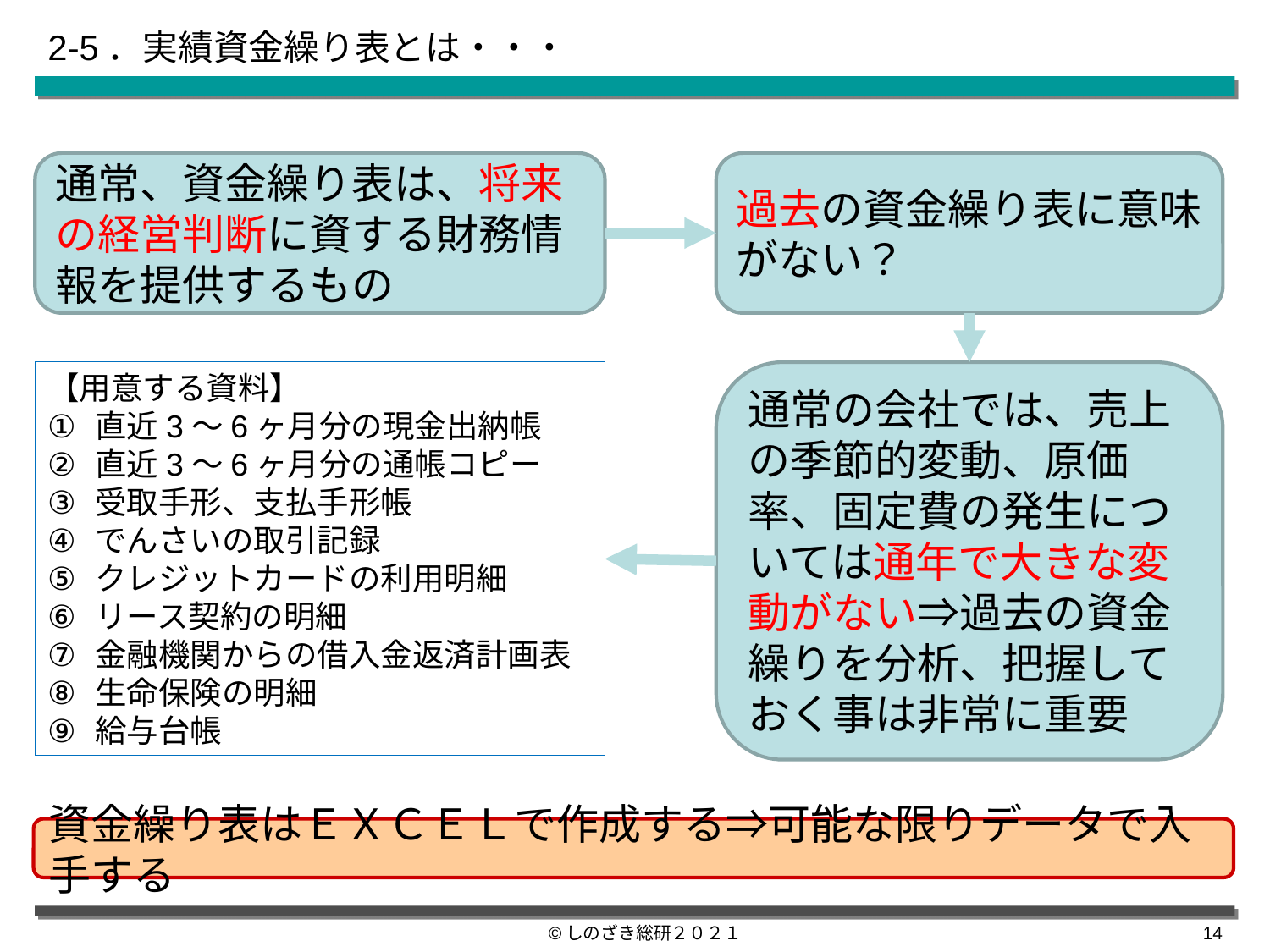

# 2-5．実績資金繰り表とは・・・
通常、資金繰り表は、将来の経営判断に資する財務情報を提供するもの
過去の資金繰り表に意味がない？
【用意する資料】
直近3～6ヶ月分の現金出納帳
直近3～6ヶ月分の通帳コピー
受取手形、支払手形帳
でんさいの取引記録
クレジットカードの利用明細
リース契約の明細
金融機関からの借入金返済計画表
生命保険の明細
給与台帳
通常の会社では、売上の季節的変動、原価率、固定費の発生については通年で大きな変動がない⇒過去の資金繰りを分析、把握しておく事は非常に重要
資金繰り表はＥＸＣＥＬで作成する⇒可能な限りデータで入手する
©しのざき総研２０２１
14